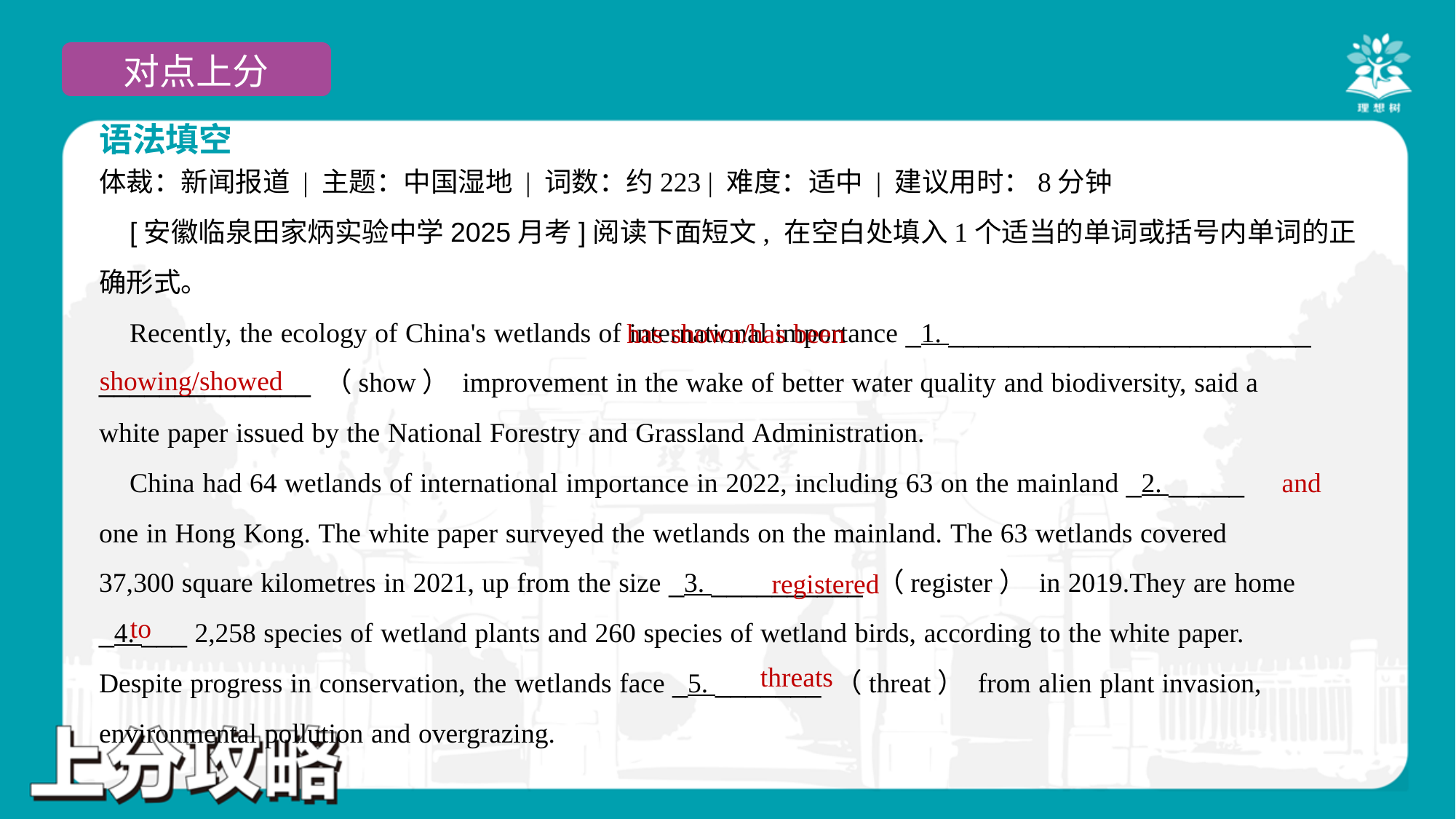

语法填空
体裁：新闻报道 | 主题：中国湿地 | 词数：约223 | 难度：适中 | 建议用时：8分钟
    [安徽临泉田家炳实验中学2025月考]阅读下面短文, 在空白处填入1个适当的单词或括号内单词的正
确形式。
    Recently, the ecology of China's wetlands of international importance _1. ________________________
______________ （show） improvement in the wake of better water quality and biodiversity, said a
white paper issued by the National Forestry and Grassland Administration.
    China had 64 wetlands of international importance in 2022, including 63 on the mainland _2. _____
one in Hong Kong. The white paper surveyed the wetlands on the mainland. The 63 wetlands covered
37,300 square kilometres in 2021, up from the size _3. __________ （register） in 2019.They are home
_4. ___ 2,258 species of wetland plants and 260 species of wetland birds, according to the white paper.
Despite progress in conservation, the wetlands face _5. _______ （threat） from alien plant invasion,
environmental pollution and overgrazing.

                                                                     has shown/has been
showing/showed
and
registered
to
threats